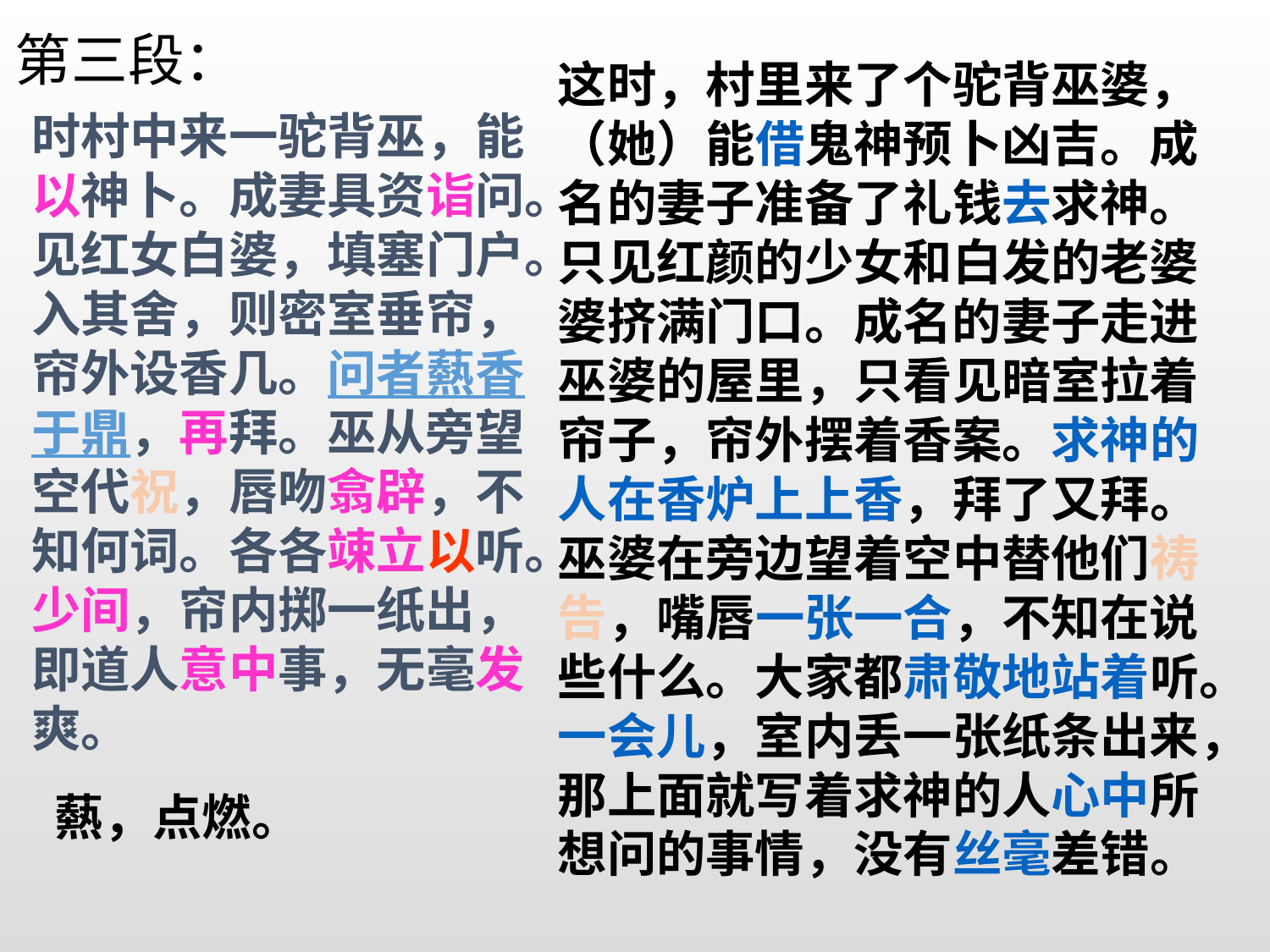

第三段：
这时，村里来了个驼背巫婆，（她）能借鬼神预卜凶吉。成名的妻子准备了礼钱去求神。只见红颜的少女和白发的老婆婆挤满门口。成名的妻子走进巫婆的屋里，只看见暗室拉着帘子，帘外摆着香案。求神的人在香炉上上香，拜了又拜。巫婆在旁边望着空中替他们祷告，嘴唇一张一合，不知在说些什么。大家都肃敬地站着听。一会儿，室内丢一张纸条出来，那上面就写着求神的人心中所想问的事情，没有丝毫差错。
时村中来一驼背巫，能以神卜。成妻具资诣问。见红女白婆，填塞门户。入其舍，则密室垂帘，帘外设香几。问者爇香于鼎，再拜。巫从旁望空代祝，唇吻翕辟，不知何词。各各竦立以听。少间，帘内掷一纸出，即道人意中事，无毫发爽。
爇，点燃。